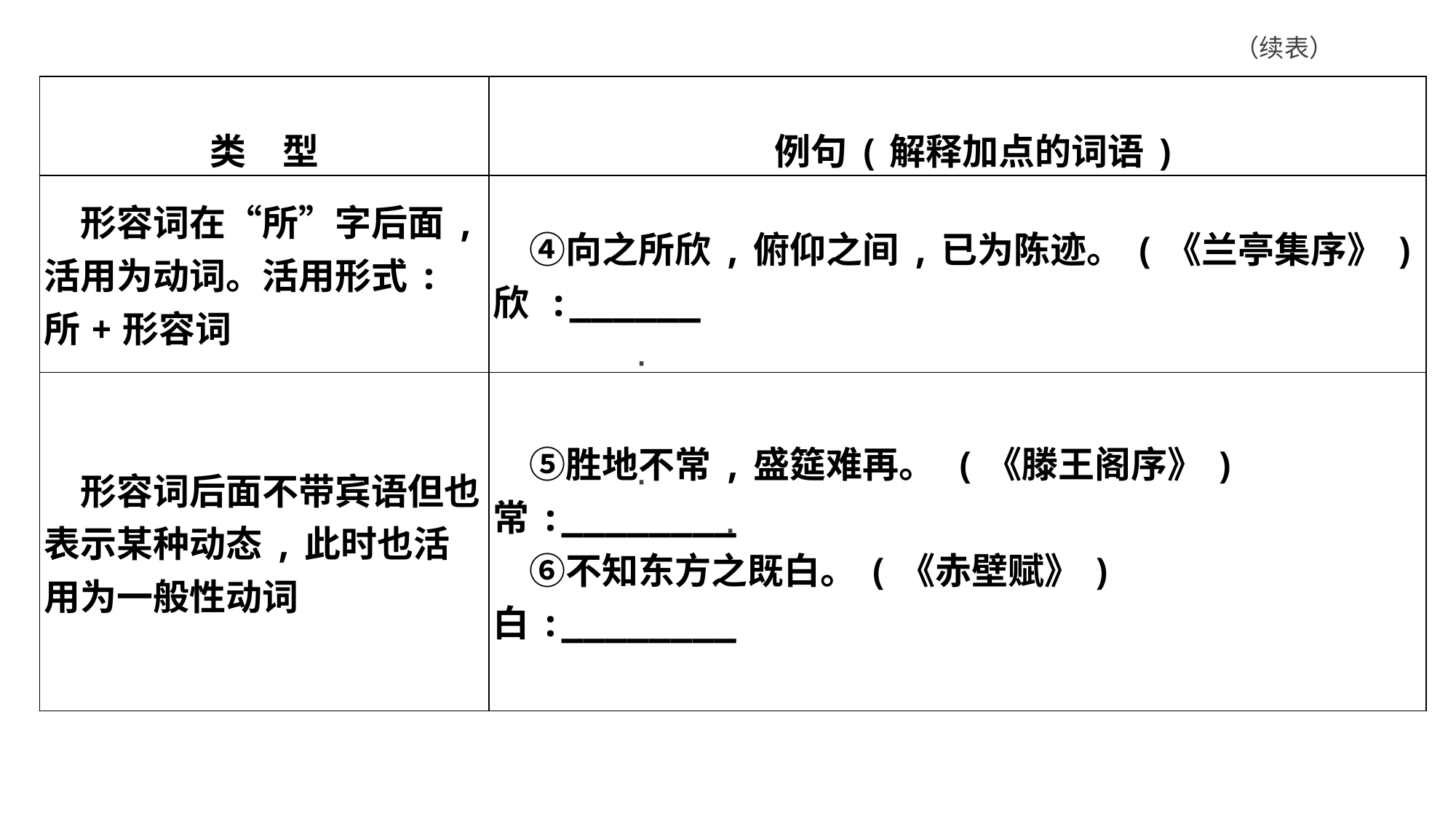

（续表）

| 类　型 | 例句(解释加点的词语) |
| --- | --- |
| 形容词在“所”字后面,活用为动词。活用形式:所+形容词 | ④向之所欣,俯仰之间,已为陈迹。(《兰亭集序》) 欣 :\_\_\_\_\_\_ |
| 形容词后面不带宾语但也表示某种动态,此时也活用为一般性动词 | ⑤胜地不常,盛筵难再。 (《滕王阁序》) 　常:\_\_\_\_\_\_\_\_　　　　　  　⑥不知东方之既白。(《赤壁赋》)　白:\_\_\_\_\_\_\_\_ |
 ·
 ·
 ·